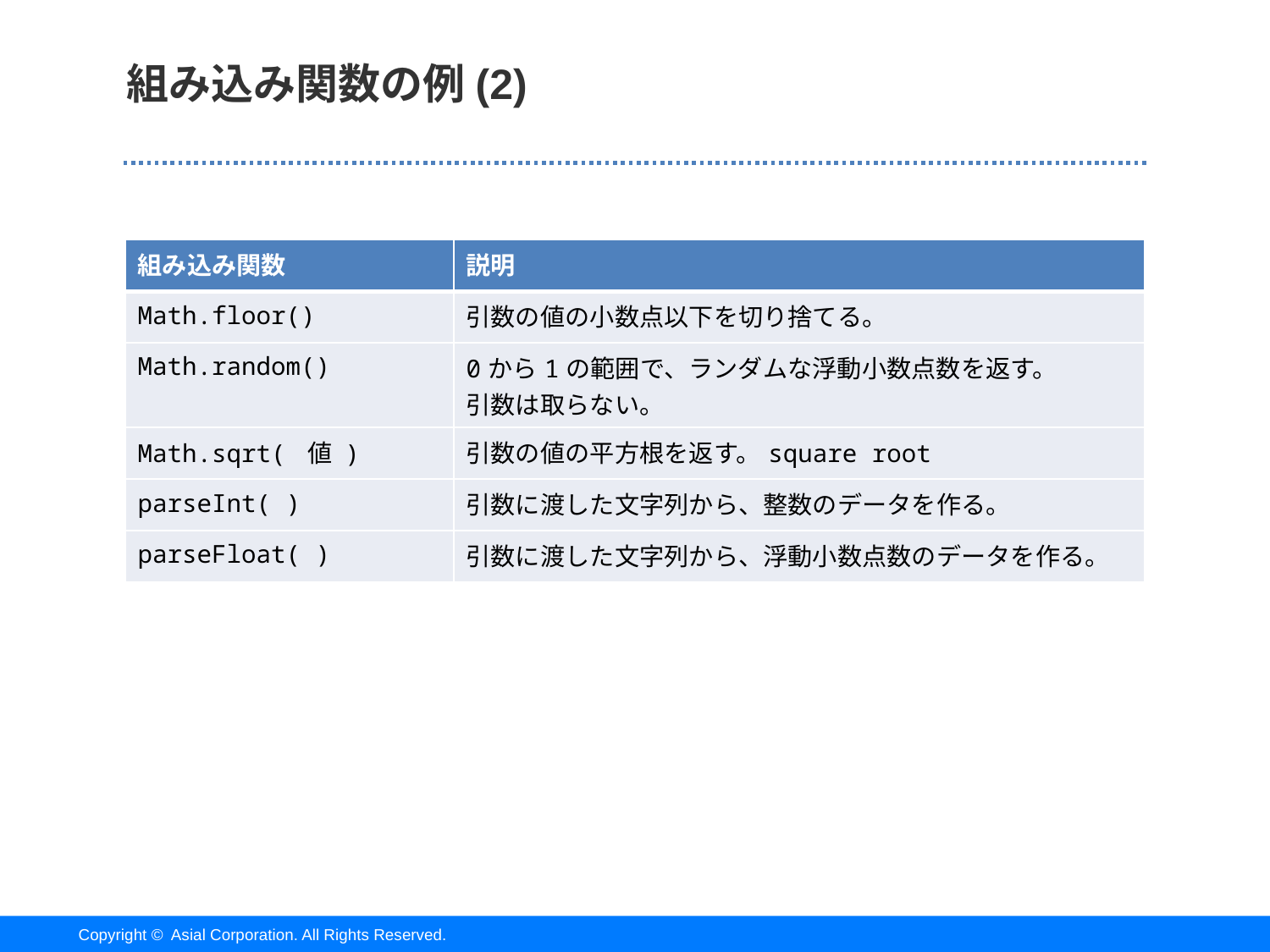

# 組み込み関数の例(2)
| 組み込み関数 | 説明 |
| --- | --- |
| Math.floor() | 引数の値の小数点以下を切り捨てる。 |
| Math.random() | 0から1の範囲で、ランダムな浮動小数点数を返す。 引数は取らない。 |
| Math.sqrt( 値 ) | 引数の値の平方根を返す。square root |
| parseInt( ) | 引数に渡した文字列から、整数のデータを作る。 |
| parseFloat( ) | 引数に渡した文字列から、浮動小数点数のデータを作る。 |